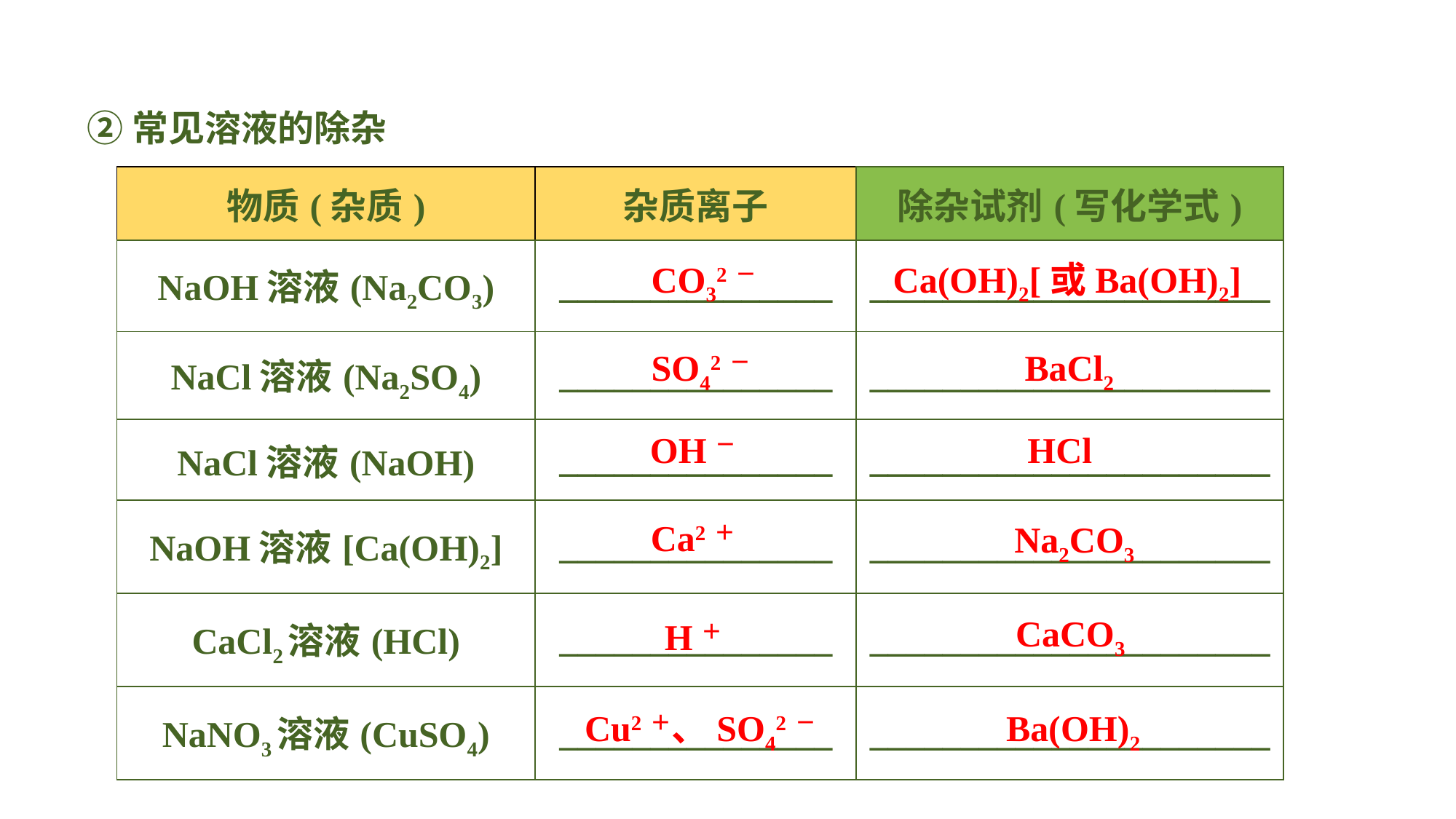

②常见溶液的除杂
| 物质(杂质) | 杂质离子 | 除杂试剂(写化学式) |
| --- | --- | --- |
| NaOH溶液(Na2CO3) | \_\_\_\_\_\_\_\_\_\_\_\_\_\_\_ | \_\_\_\_\_\_\_\_\_\_\_\_\_\_\_\_\_\_\_\_\_\_ |
| NaCl溶液(Na2SO4) | \_\_\_\_\_\_\_\_\_\_\_\_\_\_\_ | \_\_\_\_\_\_\_\_\_\_\_\_\_\_\_\_\_\_\_\_\_\_ |
| NaCl溶液(NaOH) | \_\_\_\_\_\_\_\_\_\_\_\_\_\_\_ | \_\_\_\_\_\_\_\_\_\_\_\_\_\_\_\_\_\_\_\_\_\_ |
| NaOH溶液[Ca(OH)2] | \_\_\_\_\_\_\_\_\_\_\_\_\_\_\_ | \_\_\_\_\_\_\_\_\_\_\_\_\_\_\_\_\_\_\_\_\_\_ |
| CaCl2溶液(HCl) | \_\_\_\_\_\_\_\_\_\_\_\_\_\_\_ | \_\_\_\_\_\_\_\_\_\_\_\_\_\_\_\_\_\_\_\_\_\_ |
| NaNO3溶液(CuSO4) | \_\_\_\_\_\_\_\_\_\_\_\_\_\_\_ | \_\_\_\_\_\_\_\_\_\_\_\_\_\_\_\_\_\_\_\_\_\_ |
CO32－
Ca(OH)2[或Ba(OH)2]
SO42－
BaCl2
OH－
HCl
Ca2＋
Na2CO3
CaCO3
H＋
Cu2＋、SO42－
Ba(OH)2